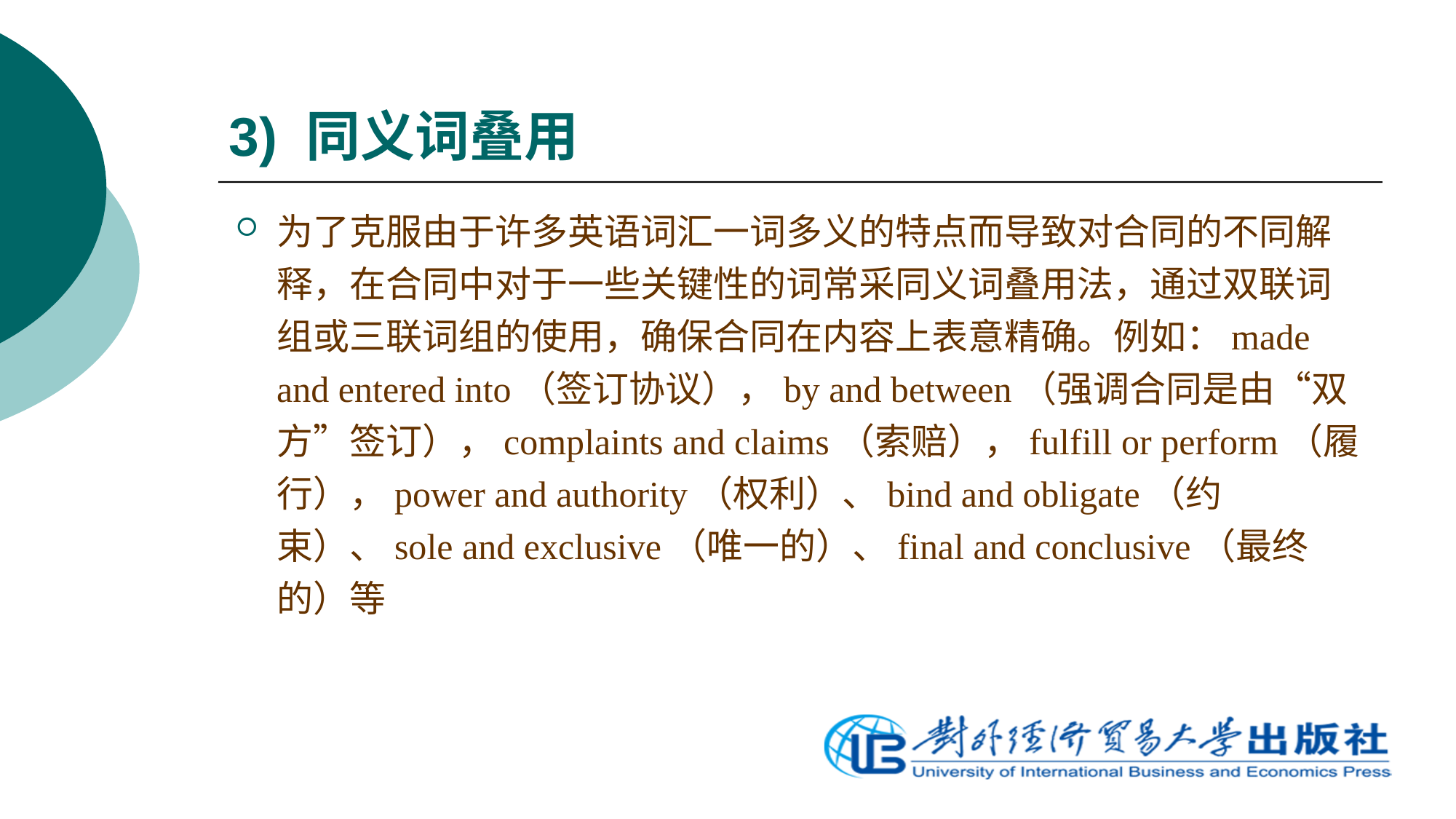

# 3) 同义词叠用
为了克服由于许多英语词汇一词多义的特点而导致对合同的不同解释，在合同中对于一些关键性的词常采同义词叠用法，通过双联词组或三联词组的使用，确保合同在内容上表意精确。例如：made and entered into（签订协议），by and between（强调合同是由“双方”签订），complaints and claims（索赔），fulfill or perform（履行），power and authority（权利）、bind and obligate（约束）、sole and exclusive（唯一的）、final and conclusive（最终的）等